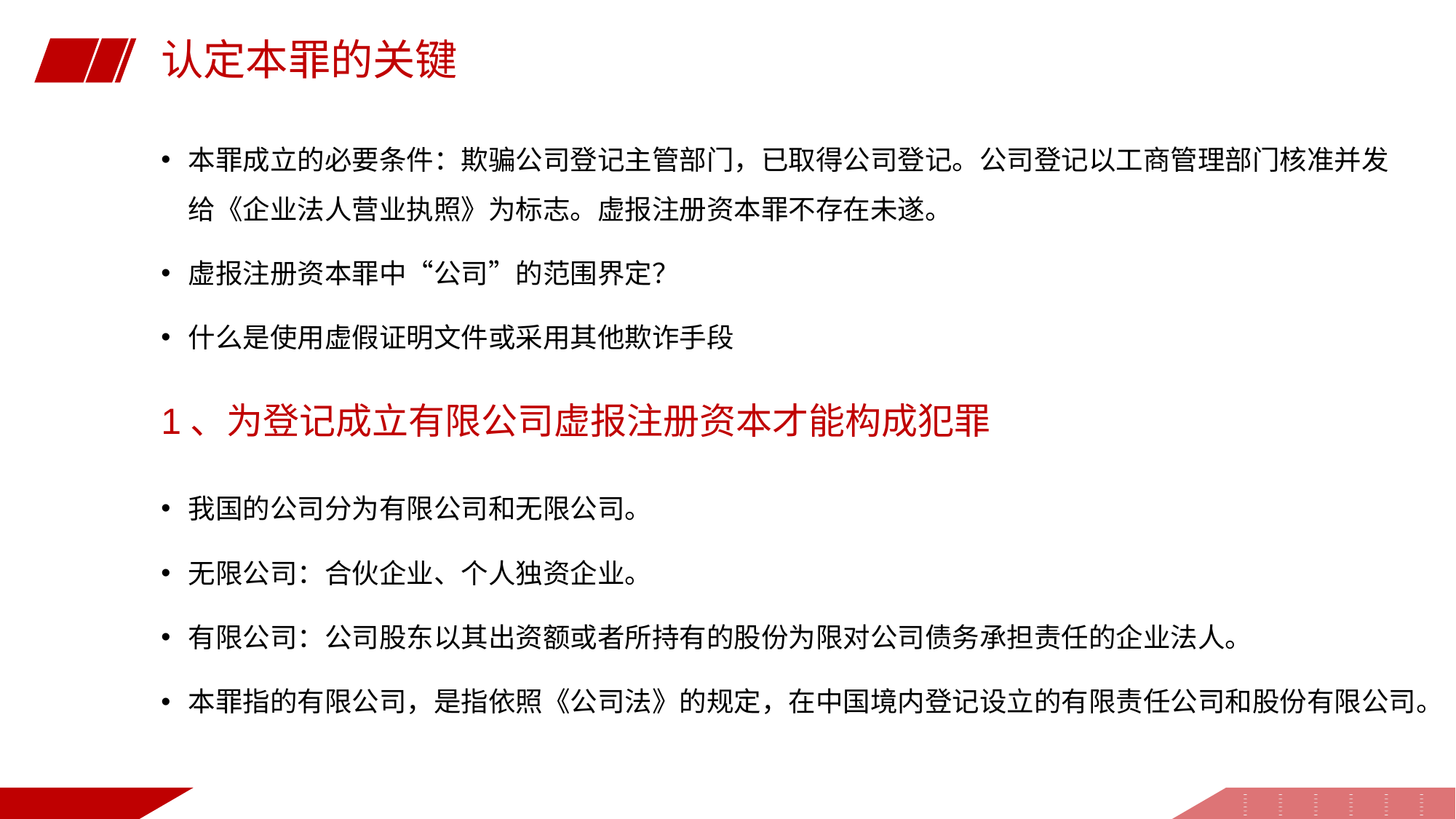

认定本罪的关键
本罪成立的必要条件：欺骗公司登记主管部门，已取得公司登记。公司登记以工商管理部门核准并发给《企业法人营业执照》为标志。虚报注册资本罪不存在未遂。
虚报注册资本罪中“公司”的范围界定？
什么是使用虚假证明文件或采用其他欺诈手段
1、为登记成立有限公司虚报注册资本才能构成犯罪
我国的公司分为有限公司和无限公司。
无限公司：合伙企业、个人独资企业。
有限公司：公司股东以其出资额或者所持有的股份为限对公司债务承担责任的企业法人。
本罪指的有限公司，是指依照《公司法》的规定，在中国境内登记设立的有限责任公司和股份有限公司。
行业PPT模板http://www.1ppt.com/hangye/